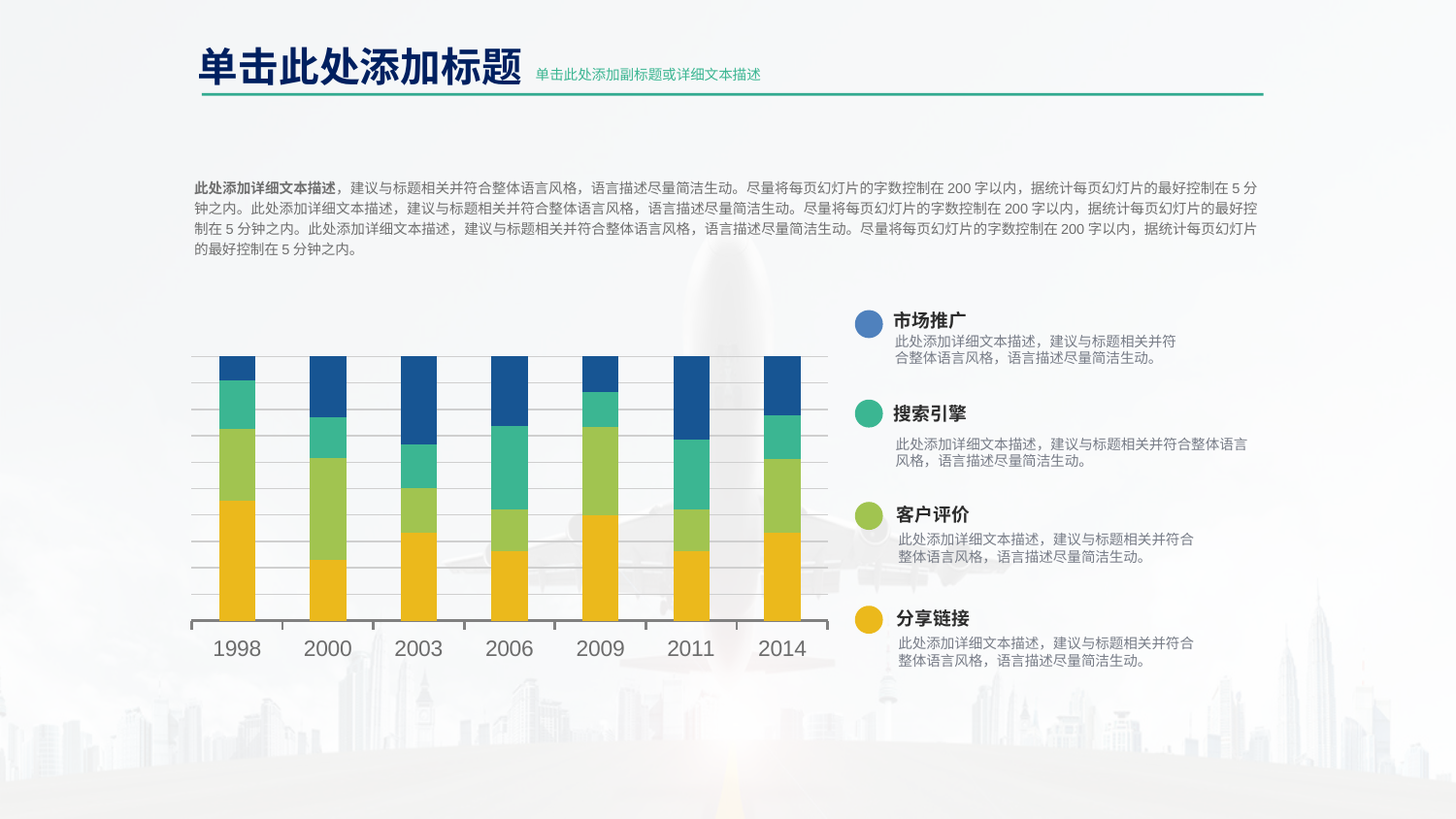

单击此处添加标题
单击此处添加副标题或详细文本描述

此处添加详细文本描述，建议与标题相关并符合整体语言风格，语言描述尽量简洁生动。尽量将每页幻灯片的字数控制在200字以内，据统计每页幻灯片的最好控制在5分钟之内。此处添加详细文本描述，建议与标题相关并符合整体语言风格，语言描述尽量简洁生动。尽量将每页幻灯片的字数控制在200字以内，据统计每页幻灯片的最好控制在5分钟之内。此处添加详细文本描述，建议与标题相关并符合整体语言风格，语言描述尽量简洁生动。尽量将每页幻灯片的字数控制在200字以内，据统计每页幻灯片的最好控制在5分钟之内。

### Chart:

| Category | Series 1 | Series 2 | Series 3 | Series 4 |
|---|---|---|---|---|
| 1998 | 5.0 | 3.0 | 2.0 | 1.0 |
| 2000 | 3.0 | 5.0 | 2.0 | 3.0 |
| 2003 | 4.0 | 2.0 | 2.0 | 4.0 |
| 2006 | 5.0 | 3.0 | 6.0 | 5.0 |
| 2009 | 6.0 | 5.0 | 2.0 | 2.0 |
| 2011 | 5.0 | 3.0 | 5.0 | 6.0 |
| 2014 | 6.0 | 5.0 | 3.0 | 4.0 |
市场推广

此处添加详细文本描述，建议与标题相关并符合整体语言风格，语言描述尽量简洁生动。

搜索引擎
此处添加详细文本描述，建议与标题相关并符合整体语言风格，语言描述尽量简洁生动。

客户评价
此处添加详细文本描述，建议与标题相关并符合整体语言风格，语言描述尽量简洁生动。

分享链接
此处添加详细文本描述，建议与标题相关并符合整体语言风格，语言描述尽量简洁生动。